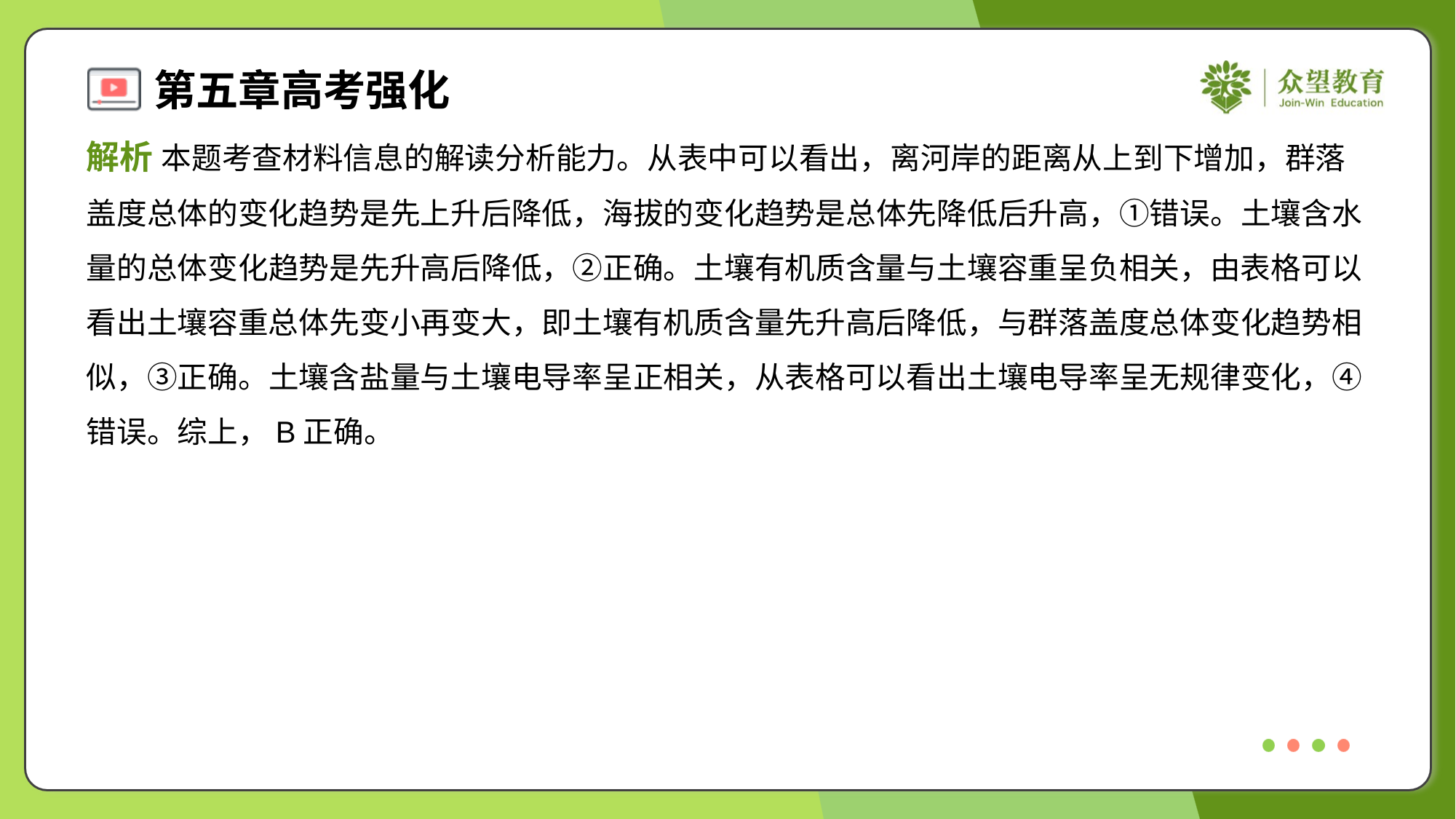

解析 本题考查材料信息的解读分析能力。从表中可以看出，离河岸的距离从上到下增加，群落
盖度总体的变化趋势是先上升后降低，海拔的变化趋势是总体先降低后升高，①错误。土壤含水
量的总体变化趋势是先升高后降低，②正确。土壤有机质含量与土壤容重呈负相关，由表格可以
看出土壤容重总体先变小再变大，即土壤有机质含量先升高后降低，与群落盖度总体变化趋势相
似，③正确。土壤含盐量与土壤电导率呈正相关，从表格可以看出土壤电导率呈无规律变化，④
错误。综上，B正确。